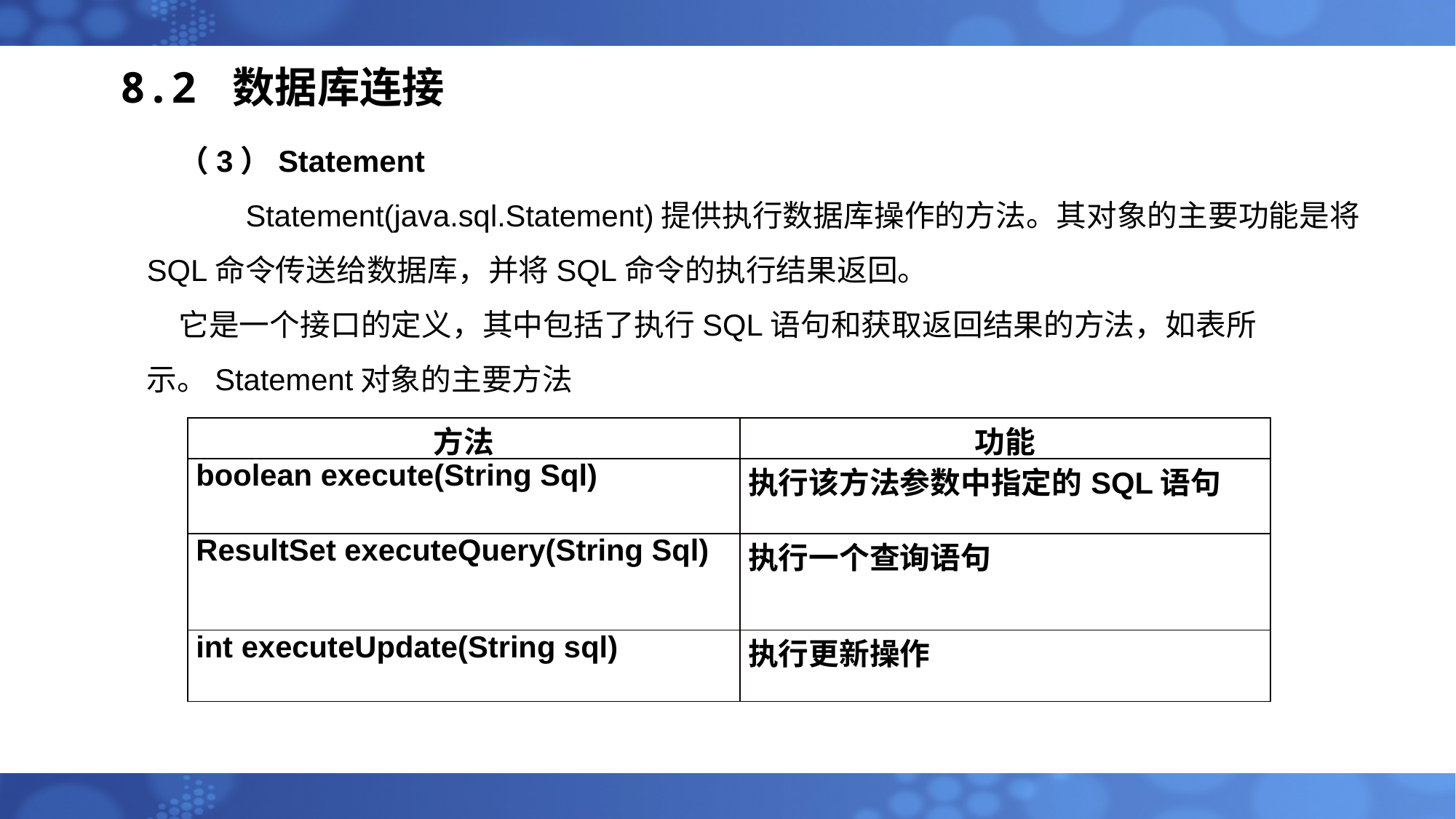

# 8.2 数据库连接
（3）Statement
        Statement(java.sql.Statement)提供执行数据库操作的方法。其对象的主要功能是将SQL命令传送给数据库，并将SQL命令的执行结果返回。它是一个接口的定义，其中包括了执行SQL语句和获取返回结果的方法，如表所示。Statement对象的主要方法
| 方法 | 功能 |
| --- | --- |
| boolean execute(String Sql) | 执行该方法参数中指定的SQL语句 |
| ResultSet executeQuery(String Sql) | 执行一个查询语句 |
| int executeUpdate(String sql) | 执行更新操作 |